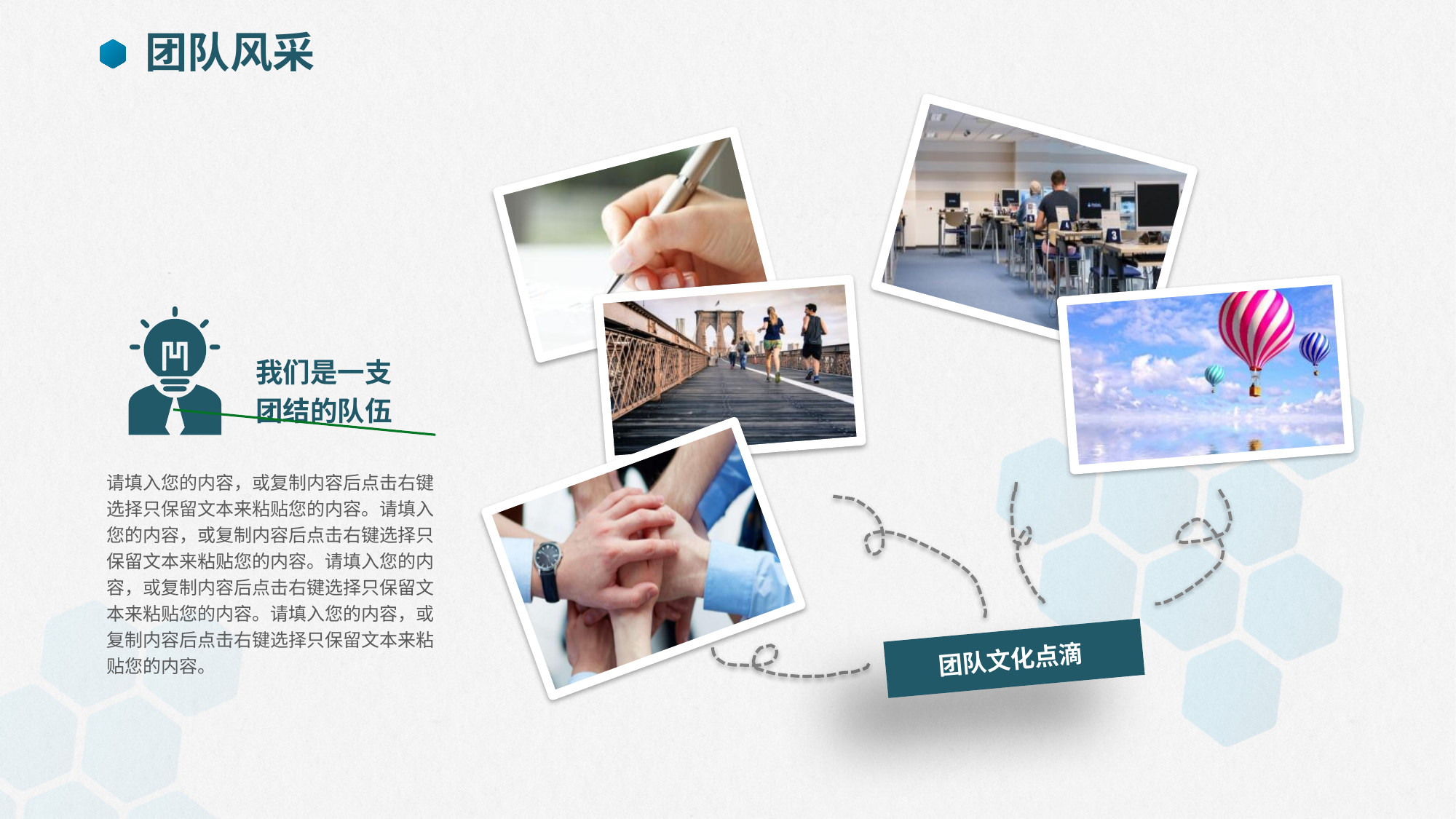

团队风采

我们是一支
团结的队伍

请填入您的内容，或复制内容后点击右键选择只保留文本来粘贴您的内容。请填入您的内容，或复制内容后点击右键选择只保留文本来粘贴您的内容。请填入您的内容，或复制内容后点击右键选择只保留文本来粘贴您的内容。请填入您的内容，或复制内容后点击右键选择只保留文本来粘贴您的内容。

团队文化点滴